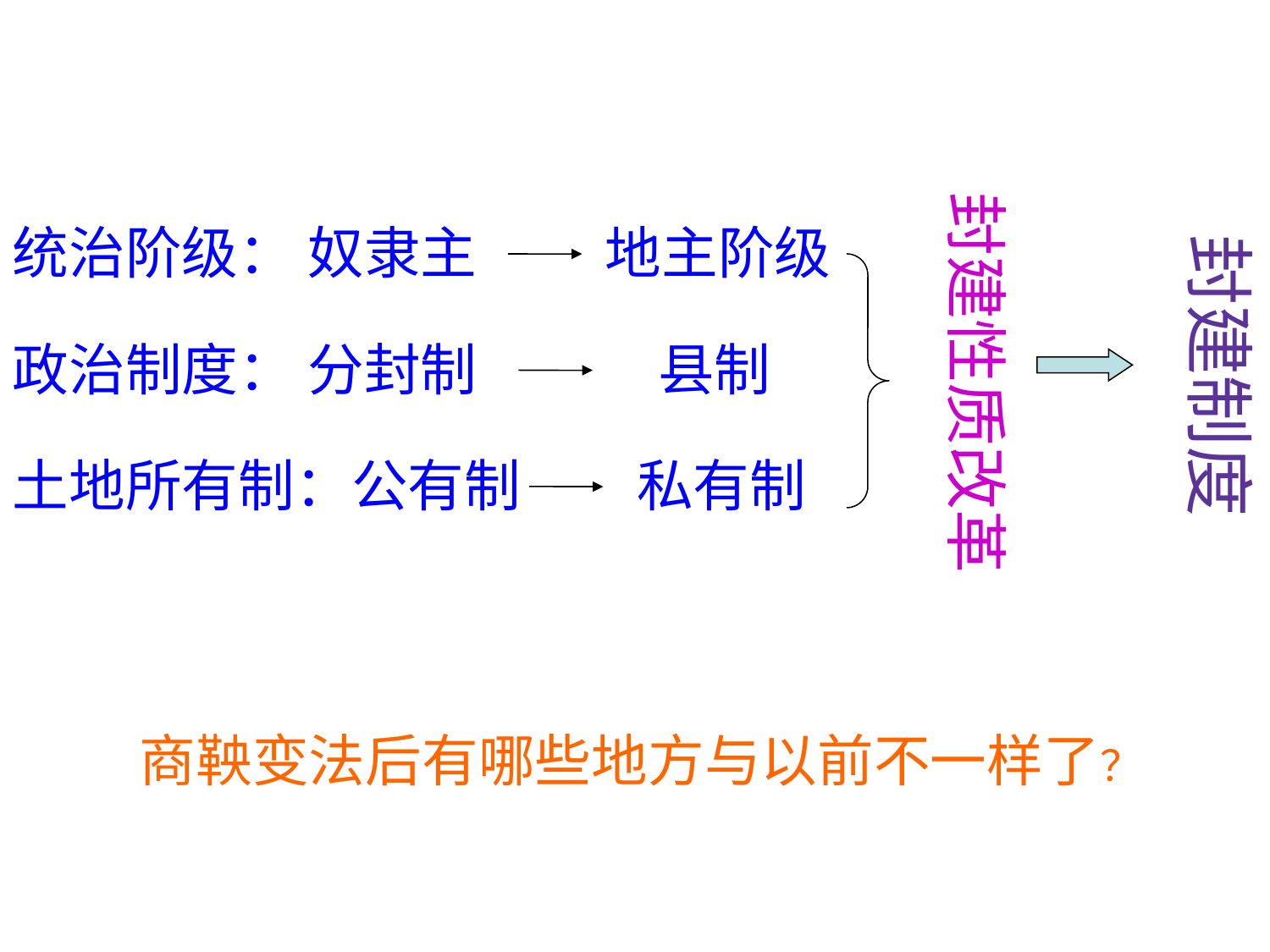

封建性质改革
统治阶级： 奴隶主
地主阶级
封建制度

政治制度： 分封制
县制

土地所有制：公有制
私有制

商鞅变法后有哪些地方与以前不一样了？